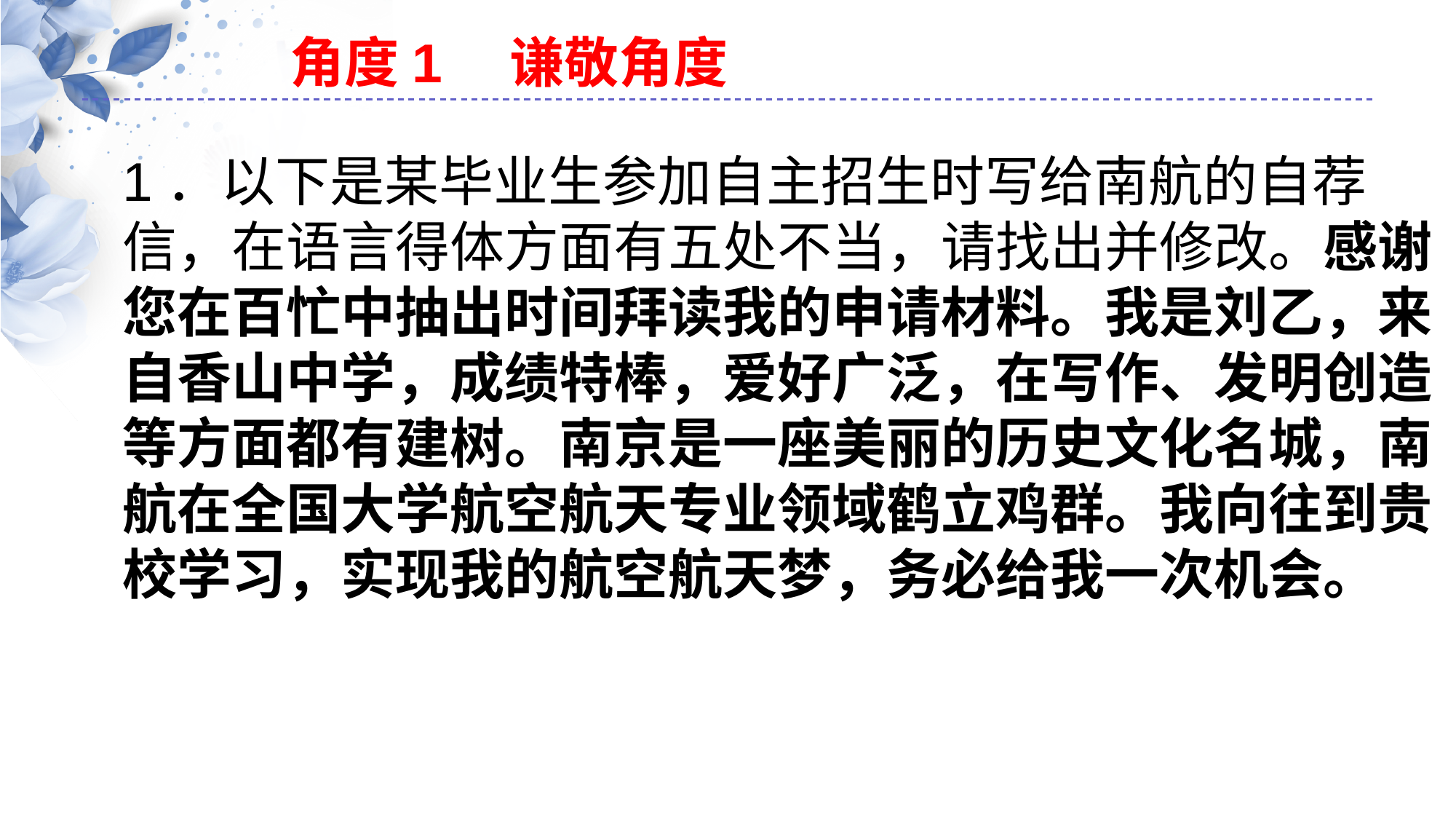

角度1　谦敬角度
1．以下是某毕业生参加自主招生时写给南航的自荐信，在语言得体方面有五处不当，请找出并修改。感谢您在百忙中抽出时间拜读我的申请材料。我是刘乙，来自香山中学，成绩特棒，爱好广泛，在写作、发明创造等方面都有建树。南京是一座美丽的历史文化名城，南航在全国大学航空航天专业领域鹤立鸡群。我向往到贵校学习，实现我的航空航天梦，务必给我一次机会。